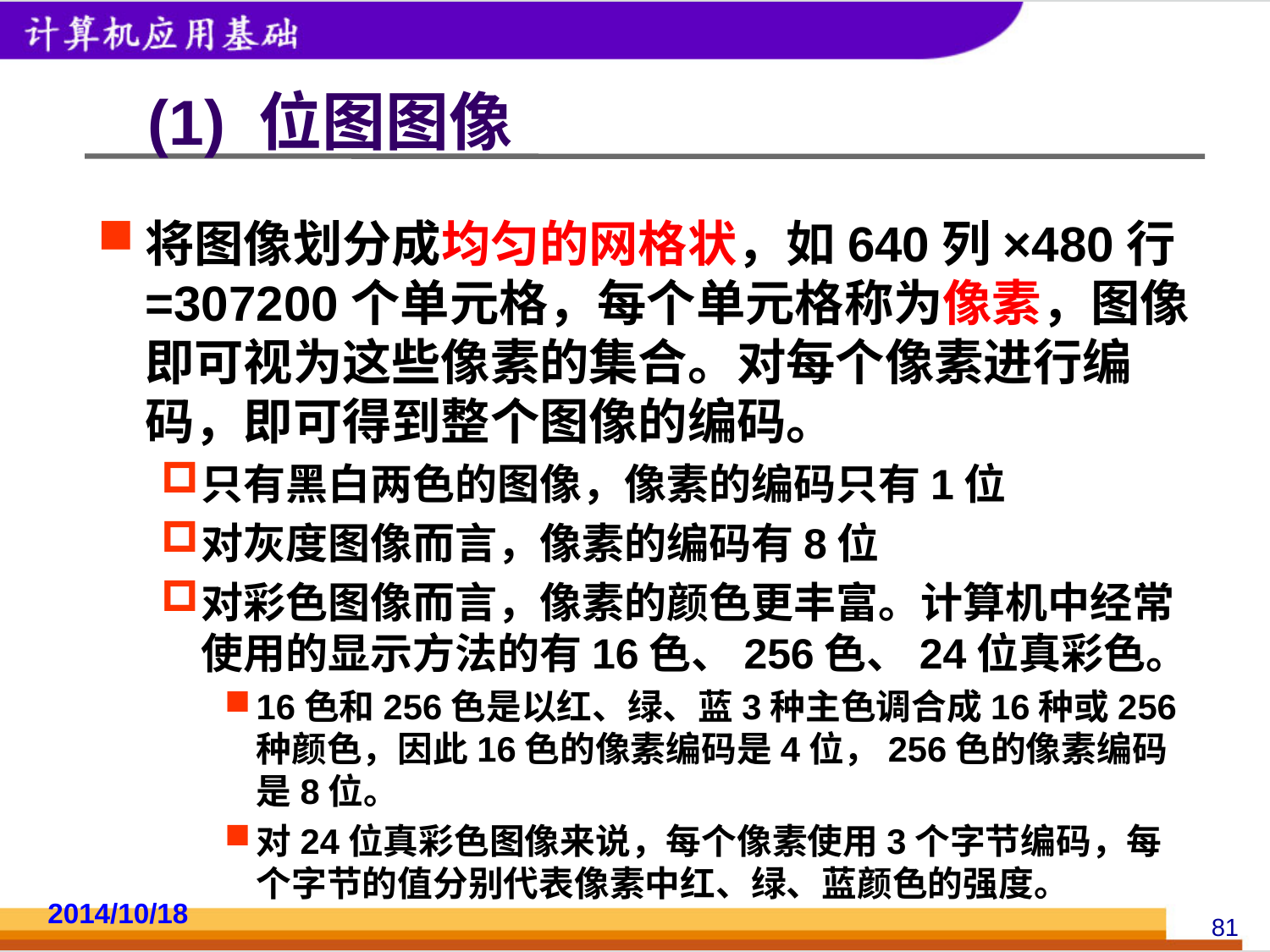

# (1) 位图图像
将图像划分成均匀的网格状，如640列×480行=307200个单元格，每个单元格称为像素，图像即可视为这些像素的集合。对每个像素进行编码，即可得到整个图像的编码。
只有黑白两色的图像，像素的编码只有1位
对灰度图像而言，像素的编码有8位
对彩色图像而言，像素的颜色更丰富。计算机中经常使用的显示方法的有16色、256色、24位真彩色。
16色和256色是以红、绿、蓝3种主色调合成16种或256种颜色，因此16色的像素编码是4位，256色的像素编码是8位。
对24位真彩色图像来说，每个像素使用3个字节编码，每个字节的值分别代表像素中红、绿、蓝颜色的强度。

2014/10/18